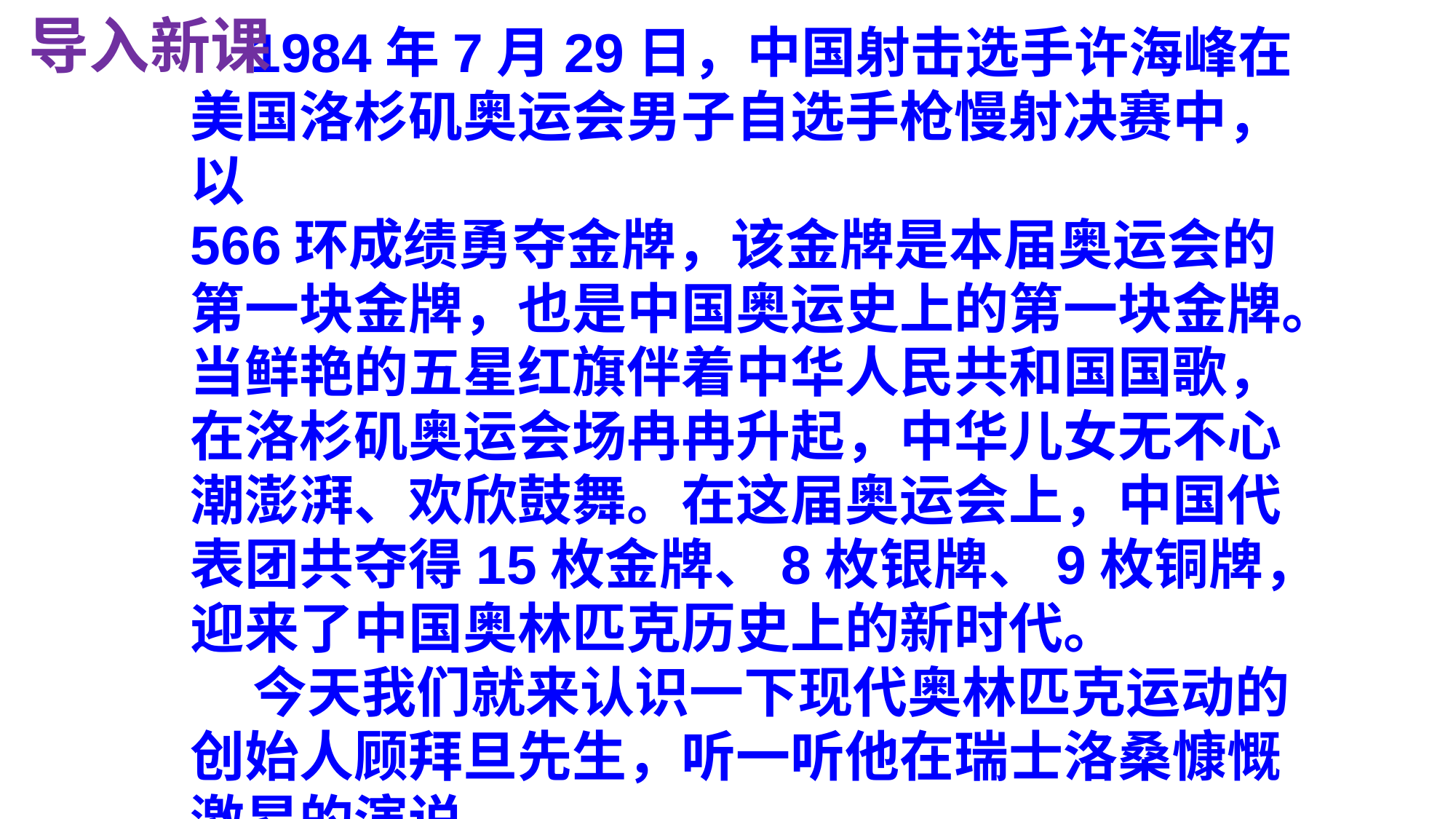

导入新课
    1984年7月29日，中国射击选手许海峰在美国洛杉矶奥运会男子自选手枪慢射决赛中， 以
566环成绩勇夺金牌，该金牌是本届奥运会的第一块金牌，也是中国奥运史上的第一块金牌。当鲜艳的五星红旗伴着中华人民共和国国歌，在洛杉矶奥运会场冉冉升起，中华儿女无不心潮澎湃、欢欣鼓舞。在这届奥运会上，中国代表团共夺得15枚金牌、8枚银牌、9枚铜牌，迎来了中国奥林匹克历史上的新时代。
    今天我们就来认识一下现代奥林匹克运动的创始人顾拜旦先生，听一听他在瑞士洛桑慷慨激昂的演说。